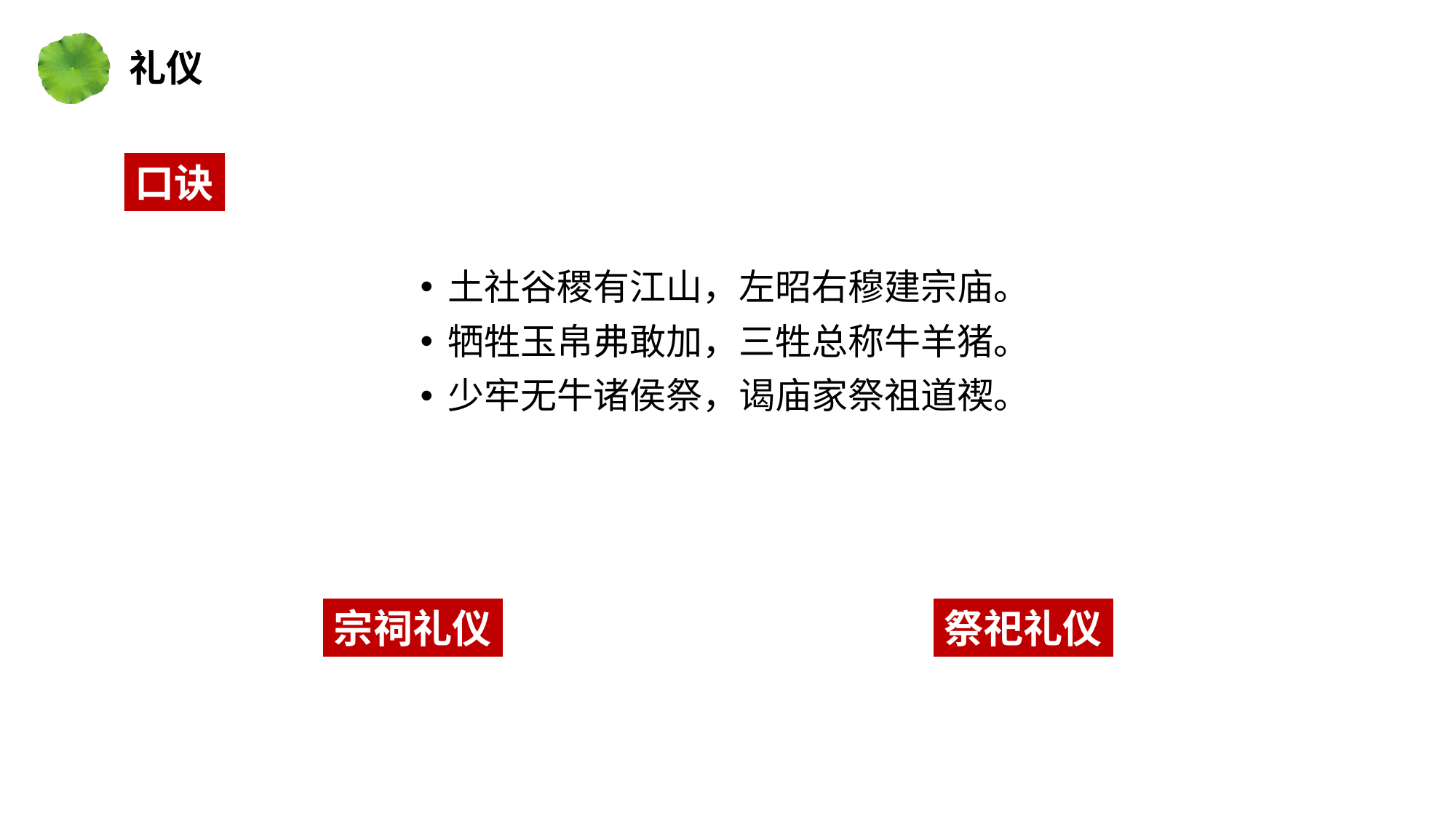

礼仪
口诀
土社谷稷有江山，左昭右穆建宗庙。
牺牲玉帛弗敢加，三牲总称牛羊猪。
少牢无牛诸侯祭，谒庙家祭祖道禊。
宗祠礼仪
祭祀礼仪